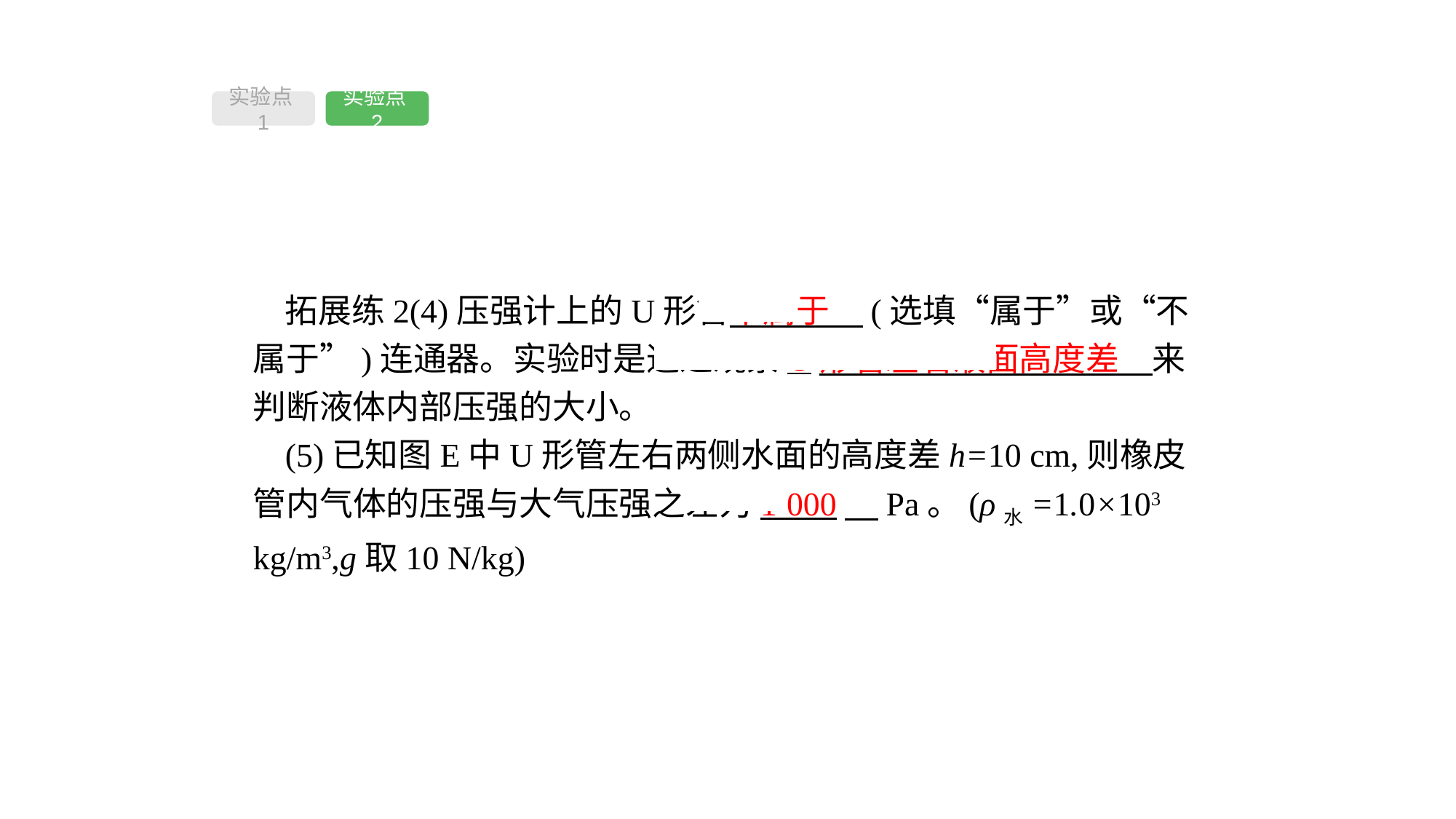

实验点1
实验点2
拓展练2(4)压强计上的U形管不属于　(选填“属于”或“不属于”)连通器。实验时是通过观察U形管左右液面高度差　来判断液体内部压强的大小。
(5)已知图E中U形管左右两侧水面的高度差h=10 cm,则橡皮管内气体的压强与大气压强之差为1 000　Pa。(ρ水=1.0×103 kg/m3,g取10 N/kg)